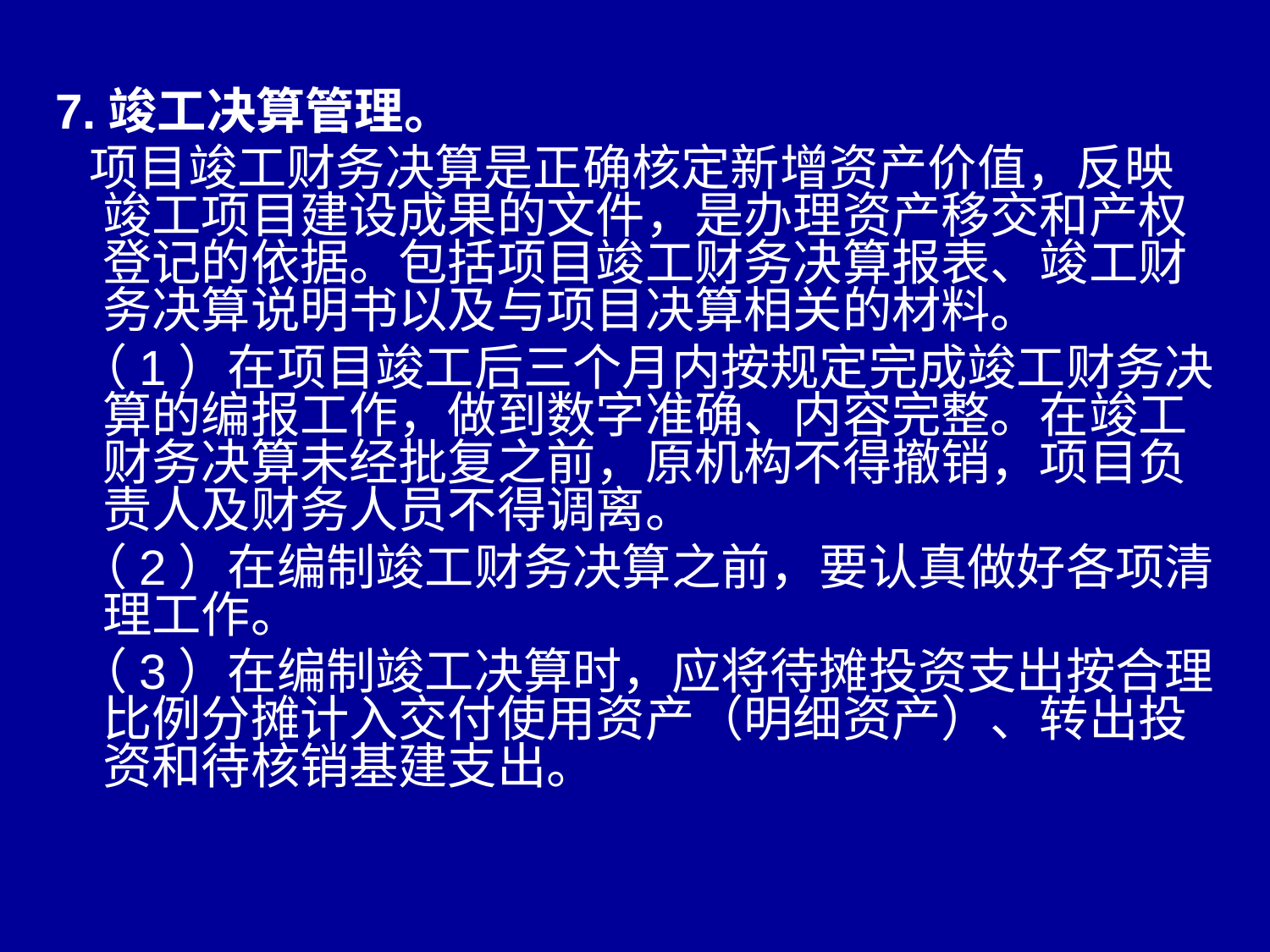

7.竣工决算管理。
  项目竣工财务决算是正确核定新增资产价值，反映竣工项目建设成果的文件，是办理资产移交和产权登记的依据。包括项目竣工财务决算报表、竣工财务决算说明书以及与项目决算相关的材料。
 （1）在项目竣工后三个月内按规定完成竣工财务决算的编报工作，做到数字准确、内容完整。在竣工财务决算未经批复之前，原机构不得撤销，项目负责人及财务人员不得调离。
 （2）在编制竣工财务决算之前，要认真做好各项清理工作。
 （3）在编制竣工决算时，应将待摊投资支出按合理比例分摊计入交付使用资产（明细资产）、转出投资和待核销基建支出。